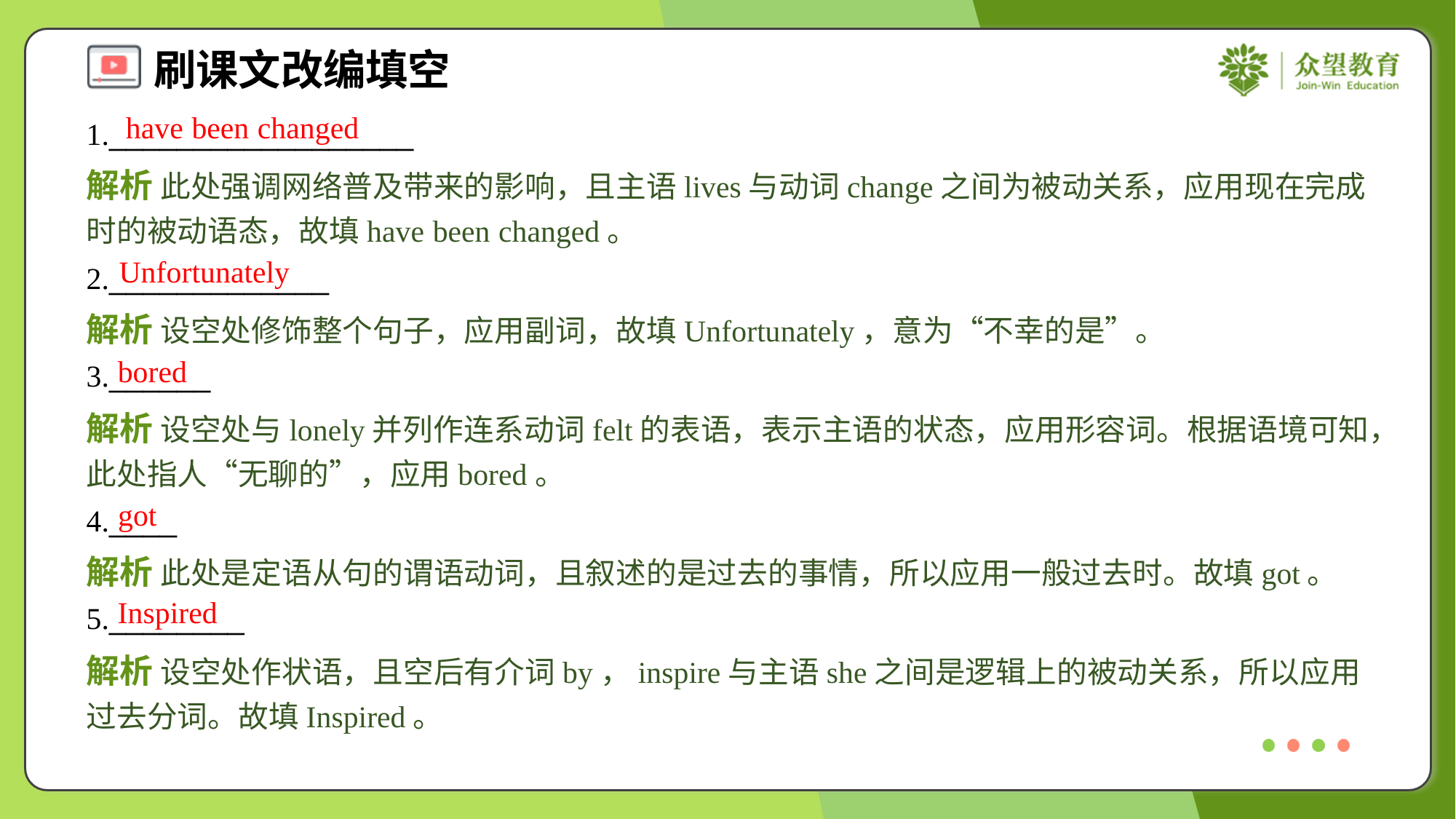

have been changed
1.__________________
解析 此处强调网络普及带来的影响，且主语lives与动词change之间为被动关系，应用现在完成时的被动语态，故填have been changed。
Unfortunately
2._____________
解析 设空处修饰整个句子，应用副词，故填Unfortunately，意为“不幸的是”。
bored
3.______
解析 设空处与lonely并列作连系动词felt的表语，表示主语的状态，应用形容词。根据语境可知，此处指人“无聊的”，应用bored。
got
4.____
解析 此处是定语从句的谓语动词，且叙述的是过去的事情，所以应用一般过去时。故填got。
Inspired
5.________
解析 设空处作状语，且空后有介词by，inspire与主语she之间是逻辑上的被动关系，所以应用过去分词。故填Inspired。